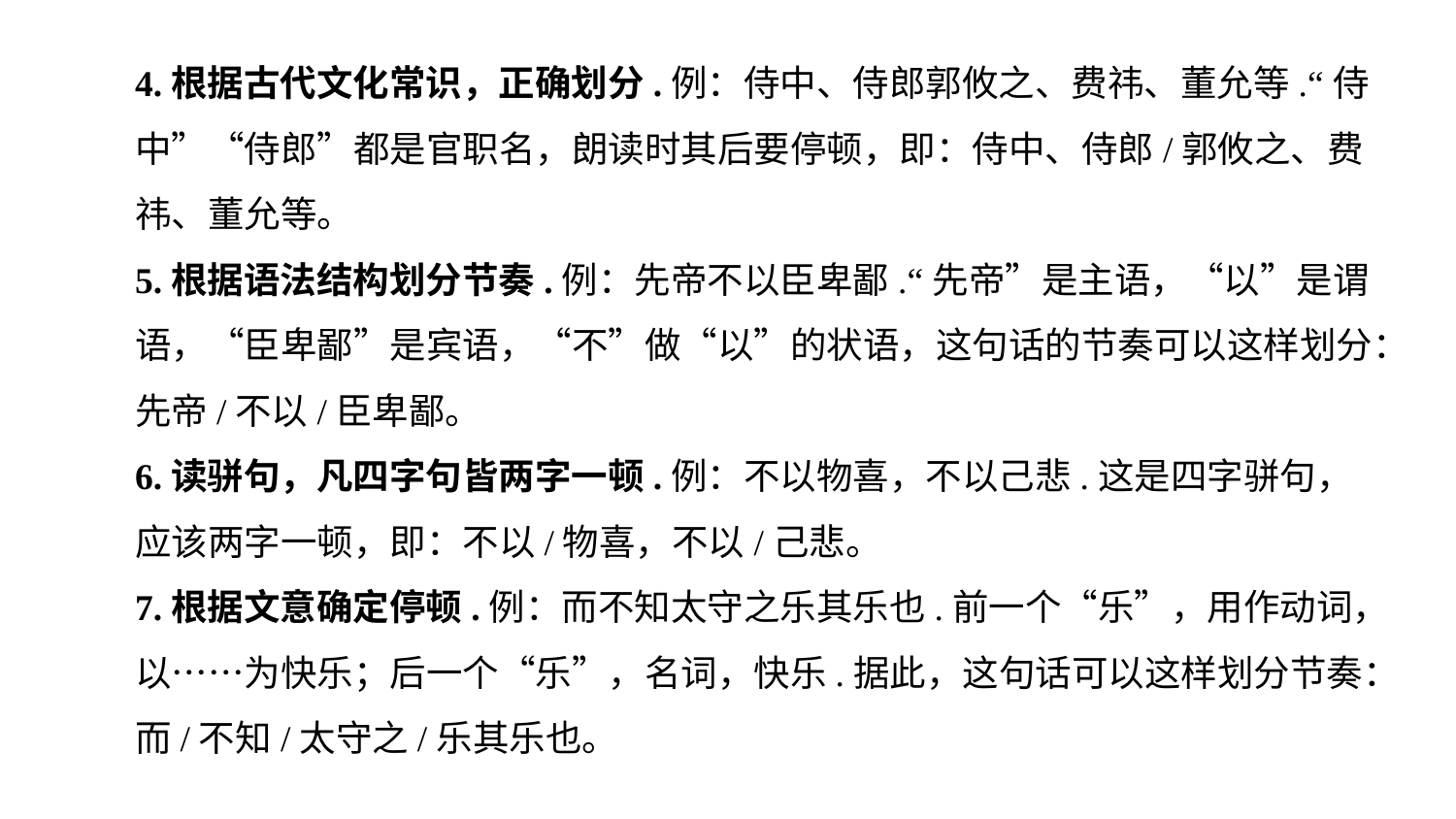

4.根据古代文化常识，正确划分.例：侍中、侍郎郭攸之、费祎、董允等.“侍中”“侍郎”都是官职名，朗读时其后要停顿，即：侍中、侍郎/郭攸之、费祎、董允等。
5.根据语法结构划分节奏.例：先帝不以臣卑鄙.“先帝”是主语，“以”是谓语，“臣卑鄙”是宾语，“不”做“以”的状语，这句话的节奏可以这样划分：先帝/不以/臣卑鄙。
6.读骈句，凡四字句皆两字一顿.例：不以物喜，不以己悲.这是四字骈句，应该两字一顿，即：不以/物喜，不以/己悲。
7.根据文意确定停顿.例：而不知太守之乐其乐也.前一个“乐”，用作动词，以……为快乐；后一个“乐”，名词，快乐.据此，这句话可以这样划分节奏：而/不知/太守之/乐其乐也。